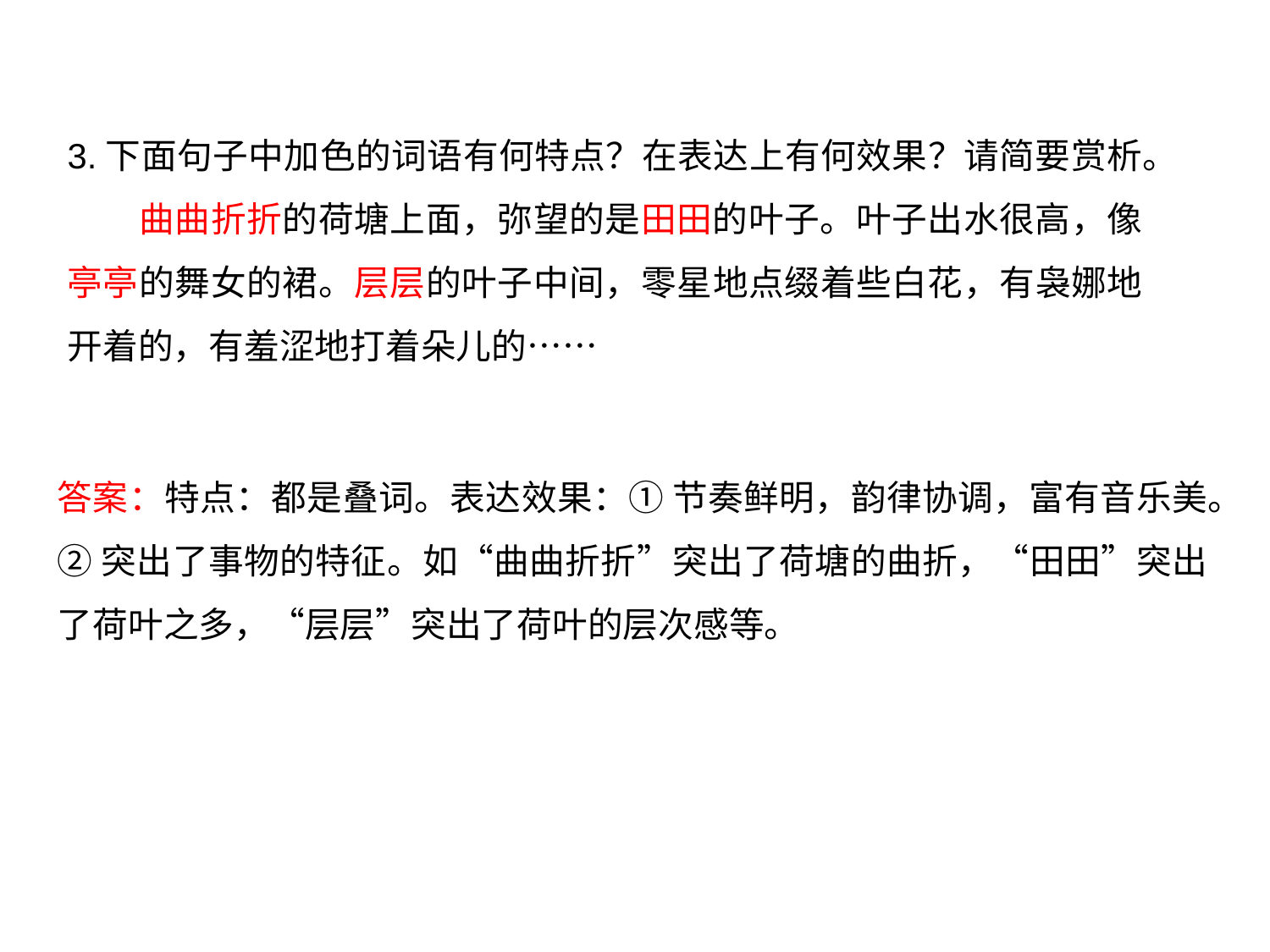

3.下面句子中加色的词语有何特点？在表达上有何效果？请简要赏析。
　　曲曲折折的荷塘上面，弥望的是田田的叶子。叶子出水很高，像亭亭的舞女的裙。层层的叶子中间，零星地点缀着些白花，有袅娜地开着的，有羞涩地打着朵儿的……
答案：特点：都是叠词。表达效果：① 节奏鲜明，韵律协调，富有音乐美。② 突出了事物的特征。如“曲曲折折”突出了荷塘的曲折，“田田”突出了荷叶之多，“层层”突出了荷叶的层次感等。